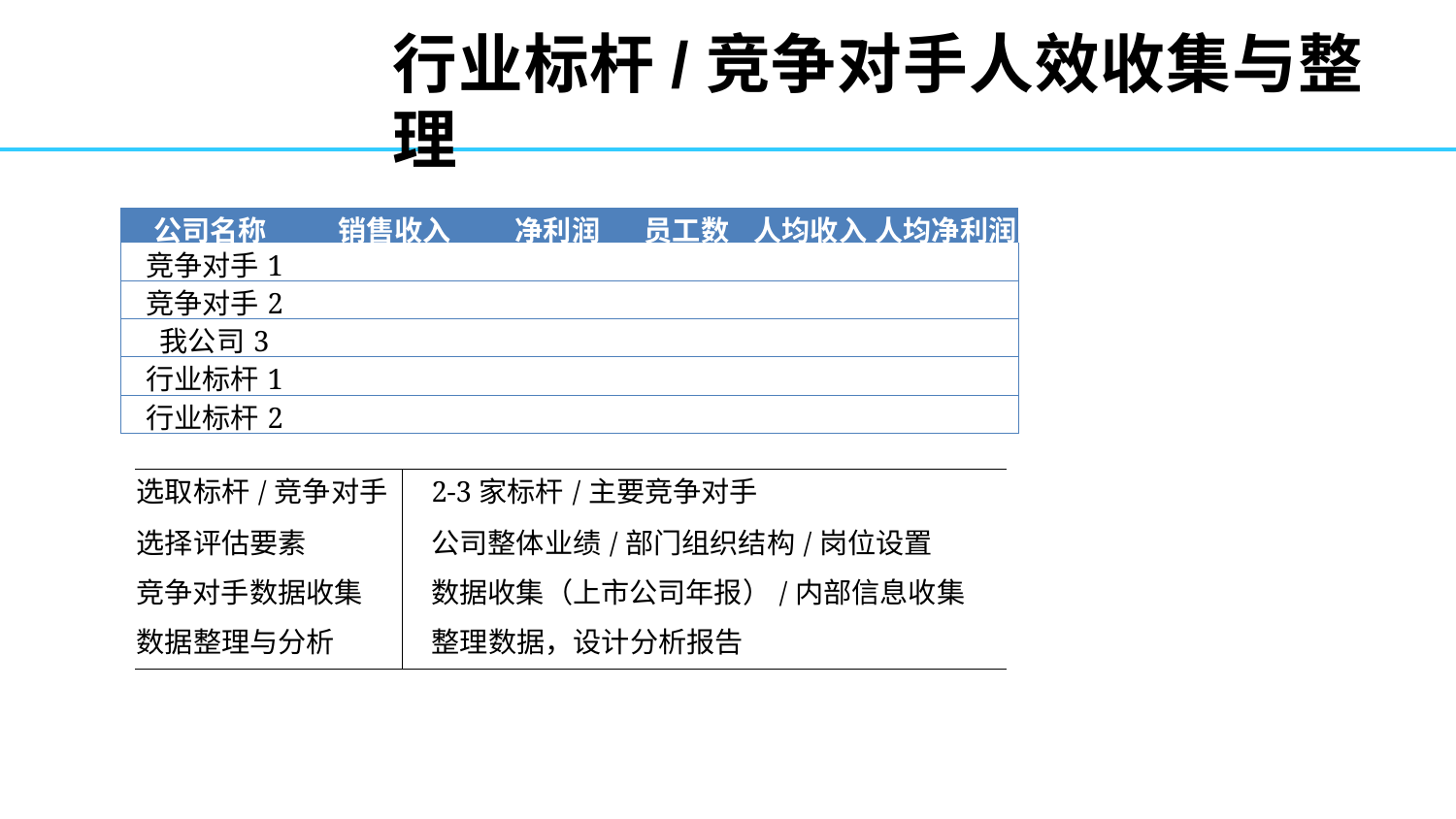

# 行业标杆/竞争对手人效收集与整理
| 公司名称 | 销售收入 | 净利润 | 员工数 | 人均收入 | 人均净利润 |
| --- | --- | --- | --- | --- | --- |
| 竞争对手1 |  |  |  |  |  |
| 竞争对手2 |  |  |  |  |  |
| 我公司3 |  |  |  |  |  |
| 行业标杆1 |  |  |  |  |  |
| 行业标杆2 |  |  |  |  |  |
| 选取标杆/竞争对手 | 2-3家标杆/主要竞争对手 |
| --- | --- |
| 选择评估要素 | 公司整体业绩/部门组织结构/岗位设置 |
| 竞争对手数据收集 | 数据收集（上市公司年报）/内部信息收集 |
| 数据整理与分析 | 整理数据，设计分析报告 |